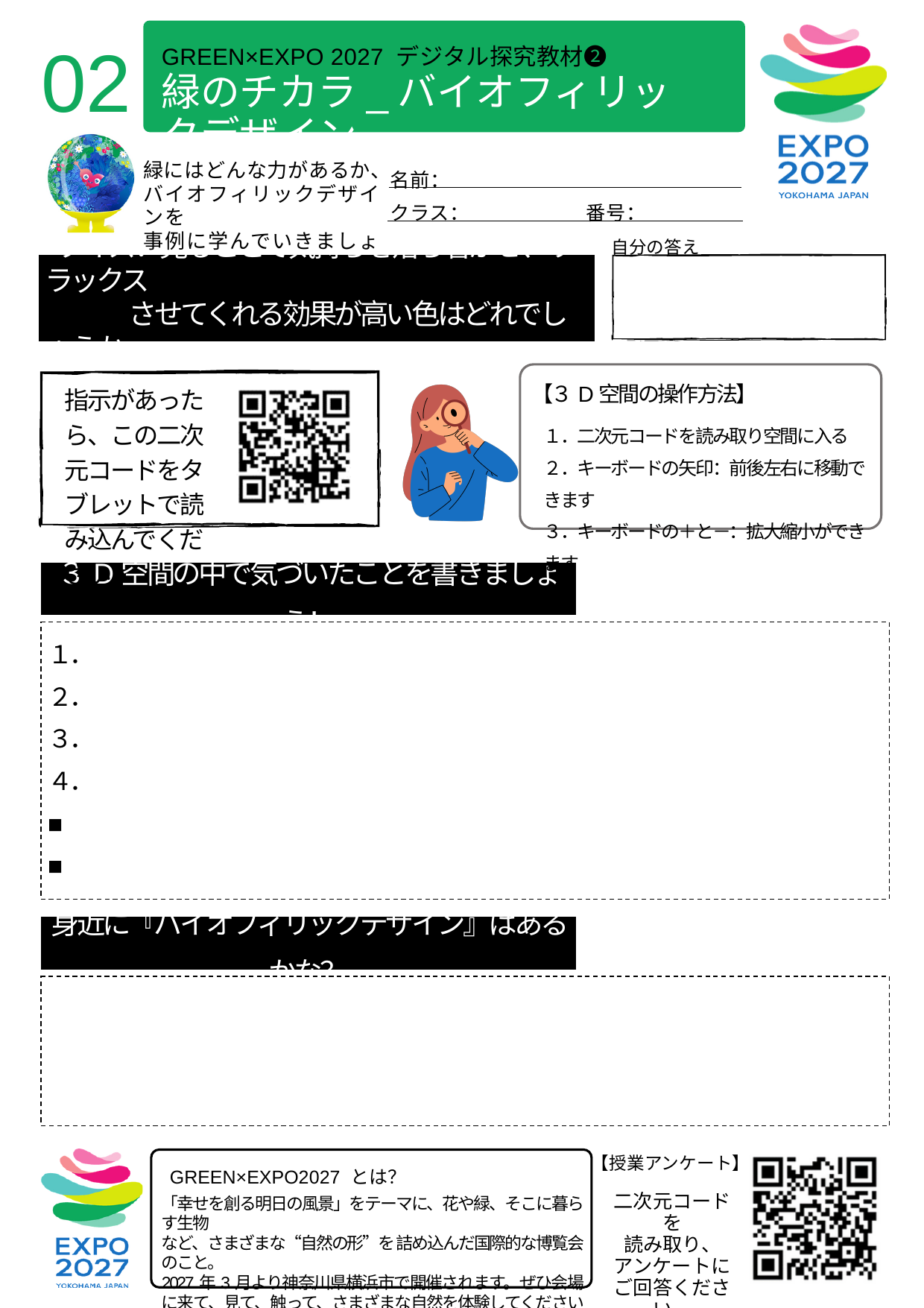

02

GREEN×EXPO 2027 デジタル探究教材❷
緑のチカラ_バイオフィリックデザイン

名前：
緑にはどんな力があるか、
バイオフィリックデザインを
事例に学んでいきましょう！
クラス：
番号：
自分の答え

 クイズ：見ることで気持ちを落ち着かせ、リラックス
　　　  させてくれる効果が高い色はどれでしょうか

【３D空間の操作方法】

指示があったら、この二次元コードをタブレットで読み込んでください

１．二次元コードを読み取り空間に入る
２．キーボードの矢印：前後左右に移動できます
３．キーボードの＋と－：拡大縮小ができます

３D空間の中で気づいたことを書きましょう！

１．
２．
３．
４．
■
■

身近に『バイオフィリックデザイン』はあるかな？

【授業アンケート】

GREEN×EXPO2027 とは？
二次元コードを
読み取り、
アンケートに
ご回答ください。
「幸せを創る明日の風景」をテーマに、花や緑、そこに暮らす生物
など、さまざまな“自然の形”を 詰め込んだ国際的な博覧会のこと。
2027年3月より神奈川県横浜市で開催されます。ぜひ会場に来て、見て、触って、さまざまな自然を体験してくださいね！